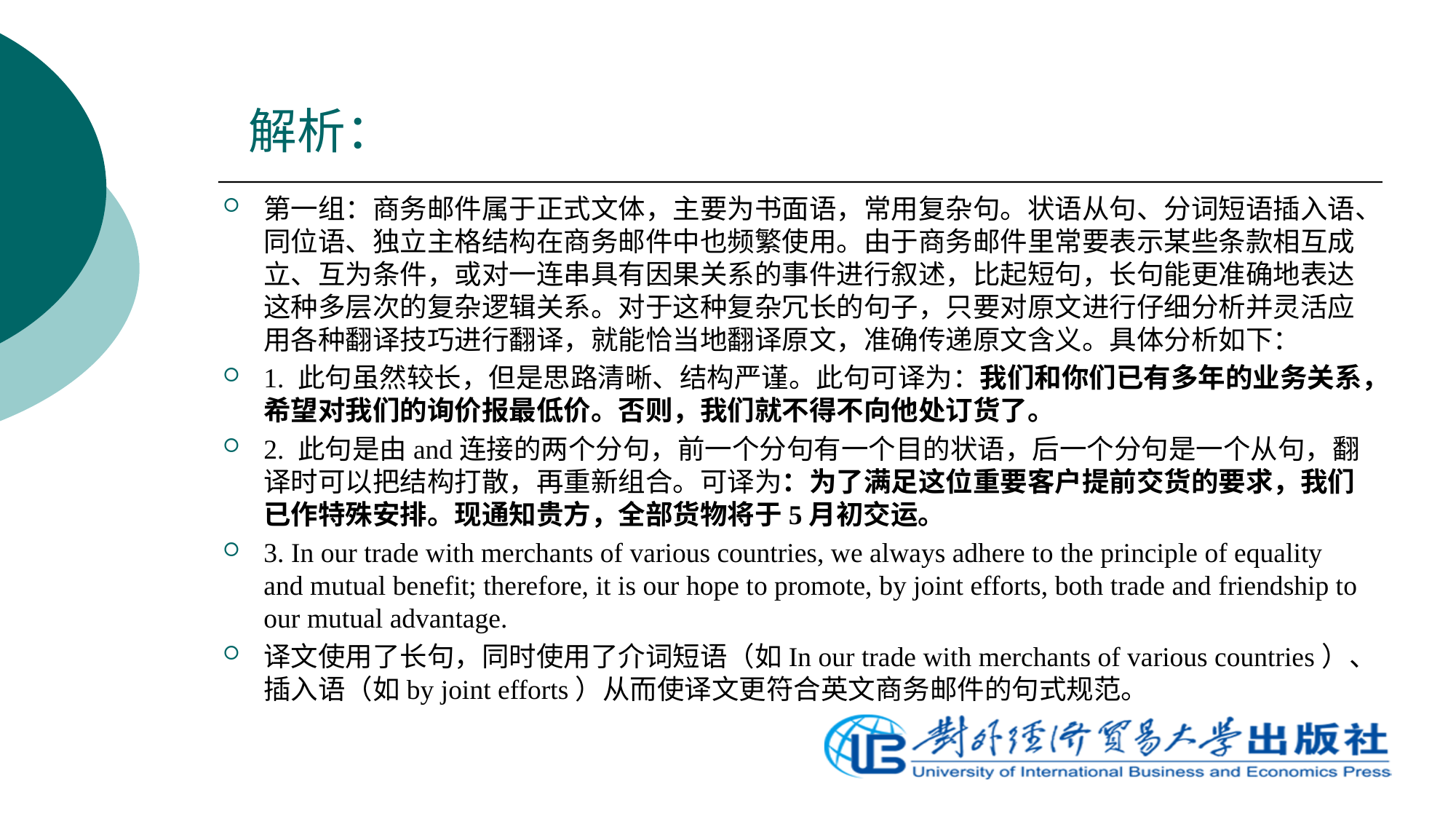

# 解析：
第一组：商务邮件属于正式文体，主要为书面语，常用复杂句。状语从句、分词短语插入语、同位语、独立主格结构在商务邮件中也频繁使用。由于商务邮件里常要表示某些条款相互成立、互为条件，或对一连串具有因果关系的事件进行叙述，比起短句，长句能更准确地表达这种多层次的复杂逻辑关系。对于这种复杂冗长的句子，只要对原文进行仔细分析并灵活应用各种翻译技巧进行翻译，就能恰当地翻译原文，准确传递原文含义。具体分析如下：
1. 此句虽然较长，但是思路清晰、结构严谨。此句可译为：我们和你们已有多年的业务关系，希望对我们的询价报最低价。否则，我们就不得不向他处订货了。
2. 此句是由and连接的两个分句，前一个分句有一个目的状语，后一个分句是一个从句，翻译时可以把结构打散，再重新组合。可译为：为了满足这位重要客户提前交货的要求，我们已作特殊安排。现通知贵方，全部货物将于5月初交运。
3. In our trade with merchants of various countries, we always adhere to the principle of equality and mutual benefit; therefore, it is our hope to promote, by joint efforts, both trade and friendship to our mutual advantage.
译文使用了长句，同时使用了介词短语（如In our trade with merchants of various countries）、插入语（如by joint efforts）从而使译文更符合英文商务邮件的句式规范。